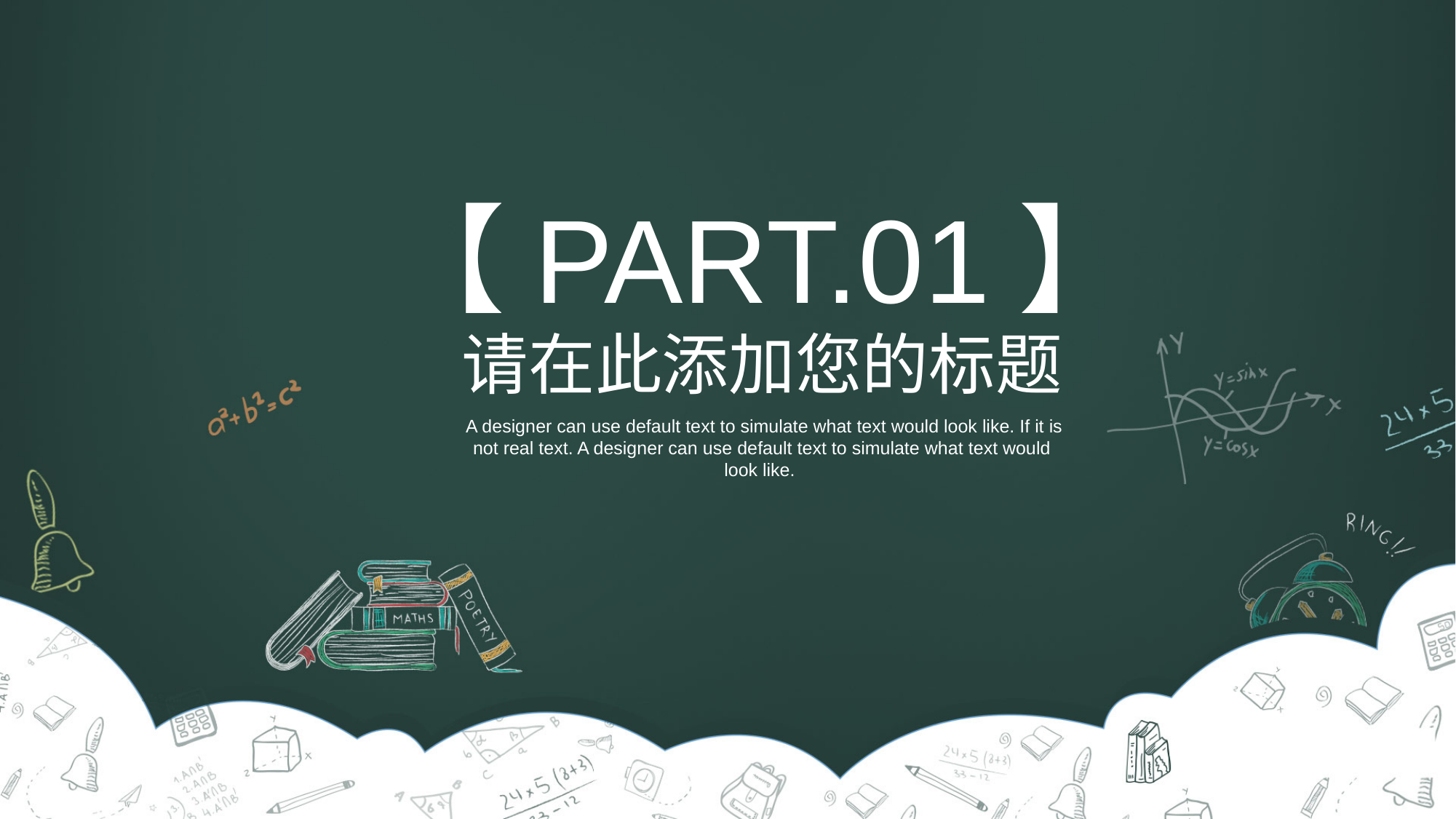

【PART.01】
请在此添加您的标题
 A designer can use default text to simulate what text would look like. If it is not real text. A designer can use default text to simulate what text would look like.